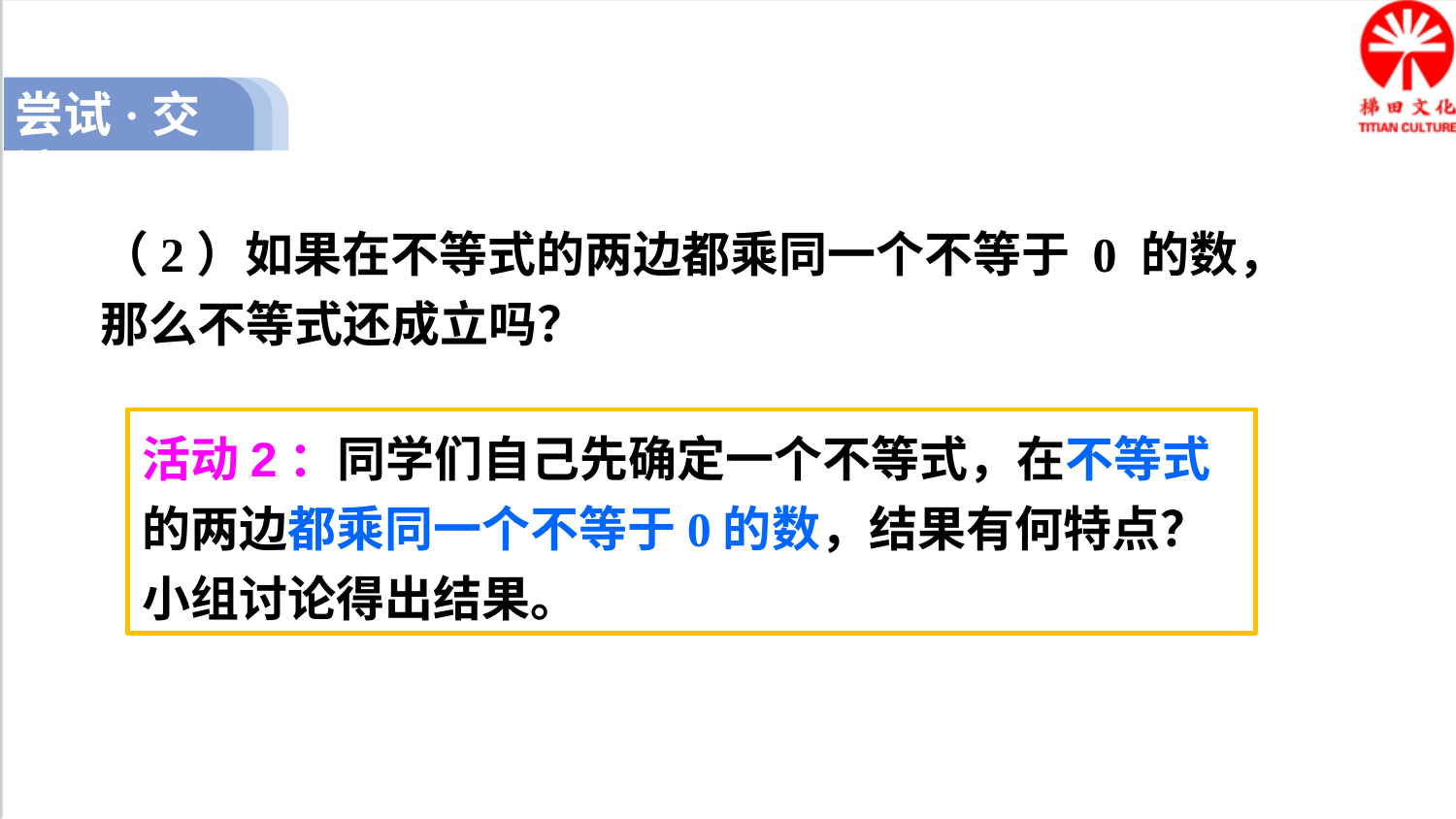

尝试·交流

（2）如果在不等式的两边都乘同一个不等于 0 的数，那么不等式还成立吗？
活动2：同学们自己先确定一个不等式，在不等式的两边都乘同一个不等于0的数，结果有何特点？小组讨论得出结果。